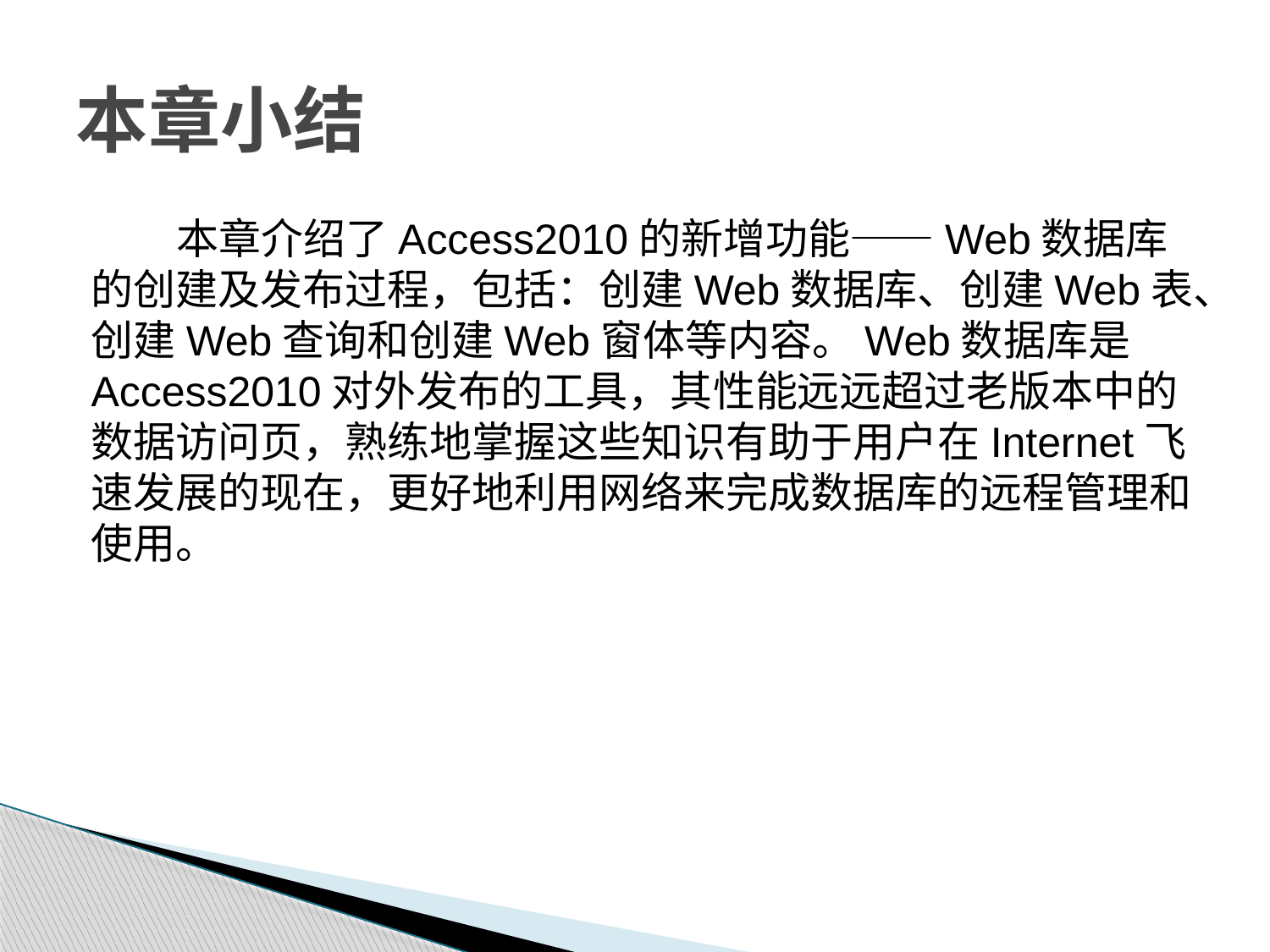

# 本章小结
本章介绍了Access2010的新增功能——Web数据库的创建及发布过程，包括：创建Web数据库、创建Web表、创建Web查询和创建Web窗体等内容。Web数据库是Access2010对外发布的工具，其性能远远超过老版本中的数据访问页，熟练地掌握这些知识有助于用户在Internet飞速发展的现在，更好地利用网络来完成数据库的远程管理和使用。